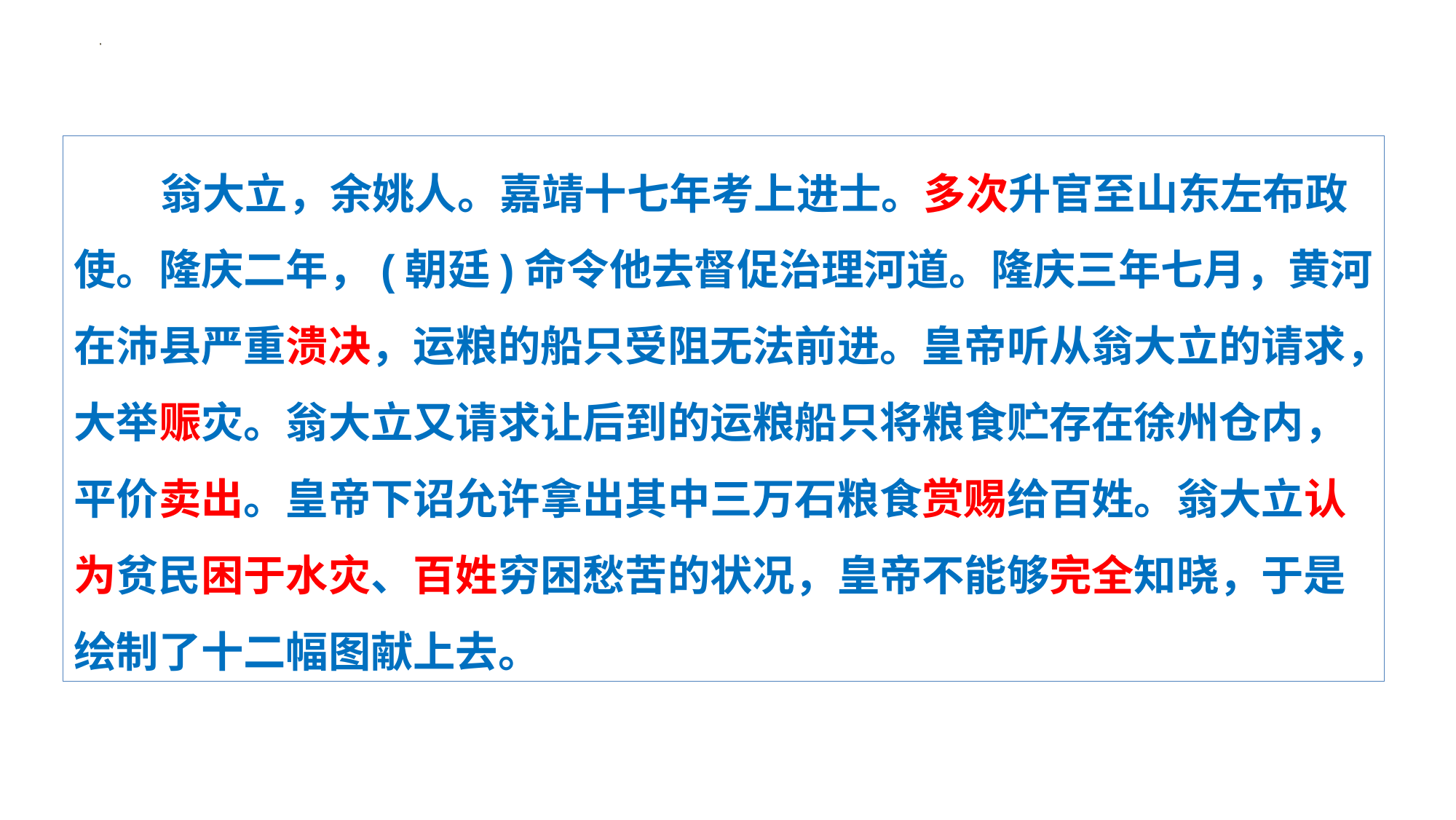

翁大立，余姚人。嘉靖十七年考上进士。多次升官至山东左布政使。隆庆二年，(朝廷)命令他去督促治理河道。隆庆三年七月，黄河在沛县严重溃决，运粮的船只受阻无法前进。皇帝听从翁大立的请求，大举赈灾。翁大立又请求让后到的运粮船只将粮食贮存在徐州仓内，平价卖出。皇帝下诏允许拿出其中三万石粮食赏赐给百姓。翁大立认为贫民困于水灾、百姓穷困愁苦的状况，皇帝不能够完全知晓，于是绘制了十二幅图献上去。